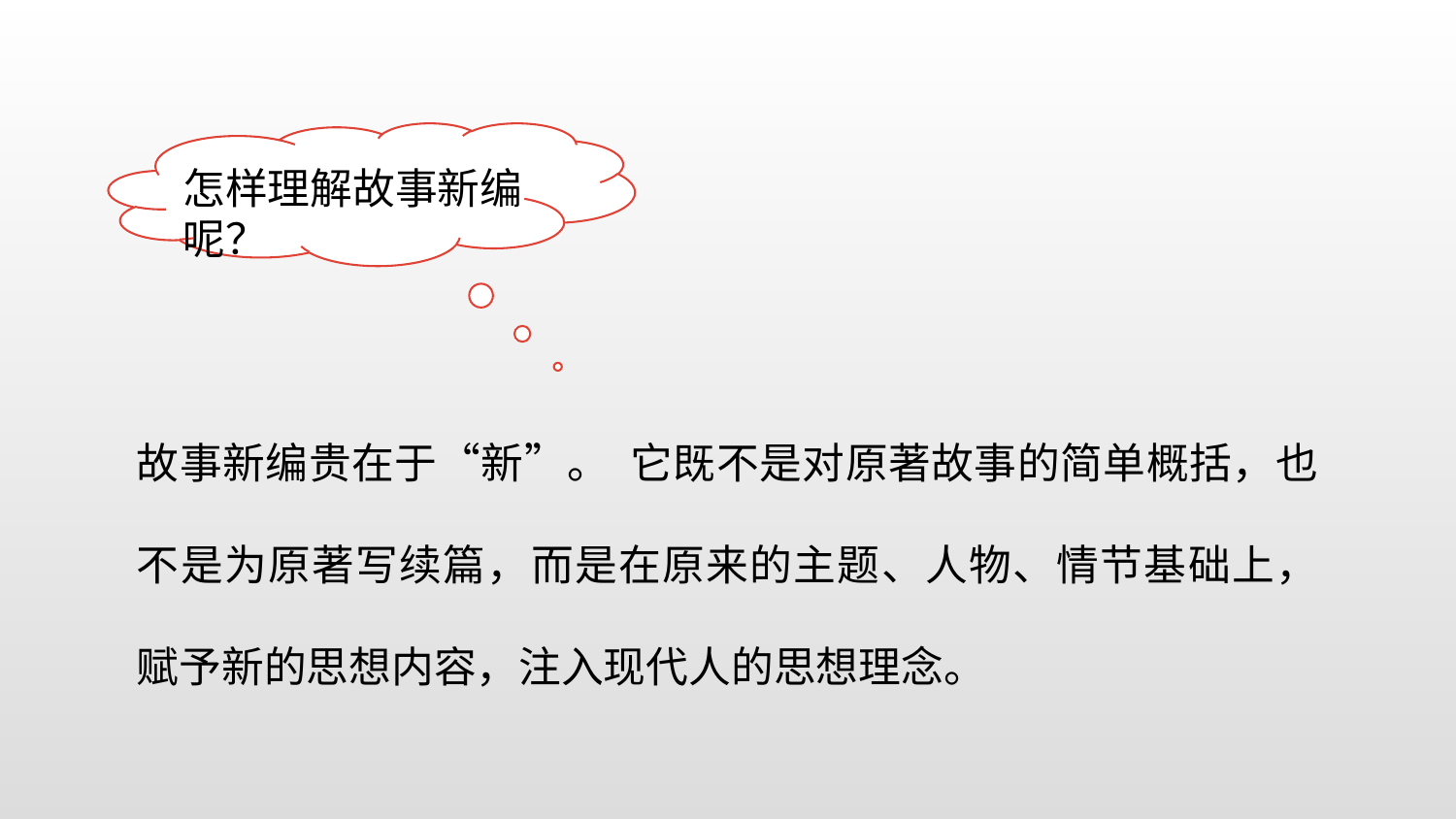

怎样理解故事新编呢？
故事新编贵在于“新”。  它既不是对原著故事的简单概括，也不是为原著写续篇，而是在原来的主题、人物、情节基础上，赋予新的思想内容，注入现代人的思想理念。